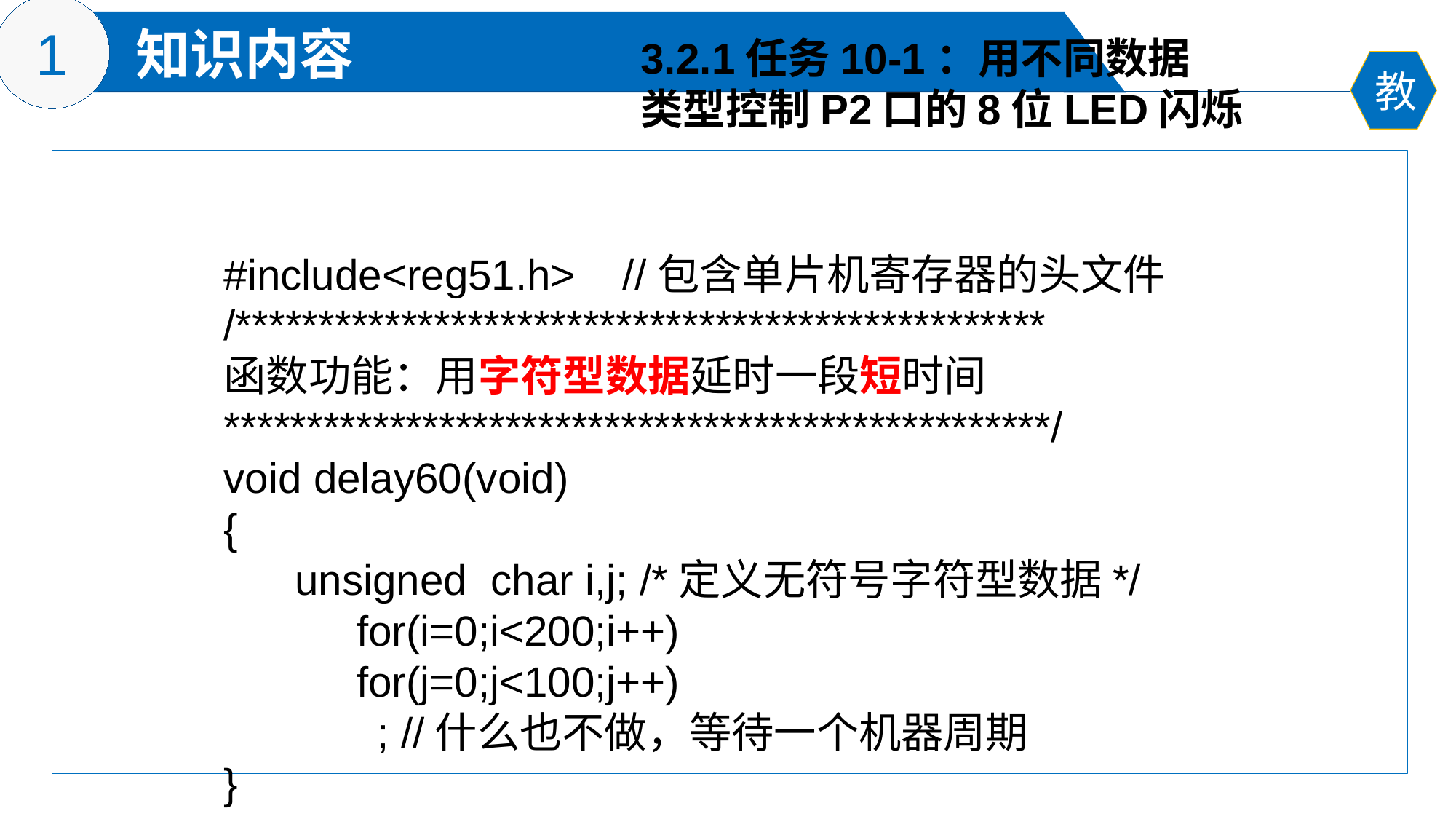

3.2.1任务10-1：用不同数据
类型控制P2口的8位LED闪烁
#include<reg51.h>    //包含单片机寄存器的头文件
/*************************************************
函数功能：用字符型数据延时一段短时间
**************************************************/
void delay60(void)
{
      unsigned  char i,j; /*定义无符号字符型数据*/
	  for(i=0;i<200;i++)
	  for(j=0;j<100;j++)
             ; //什么也不做，等待一个机器周期
}